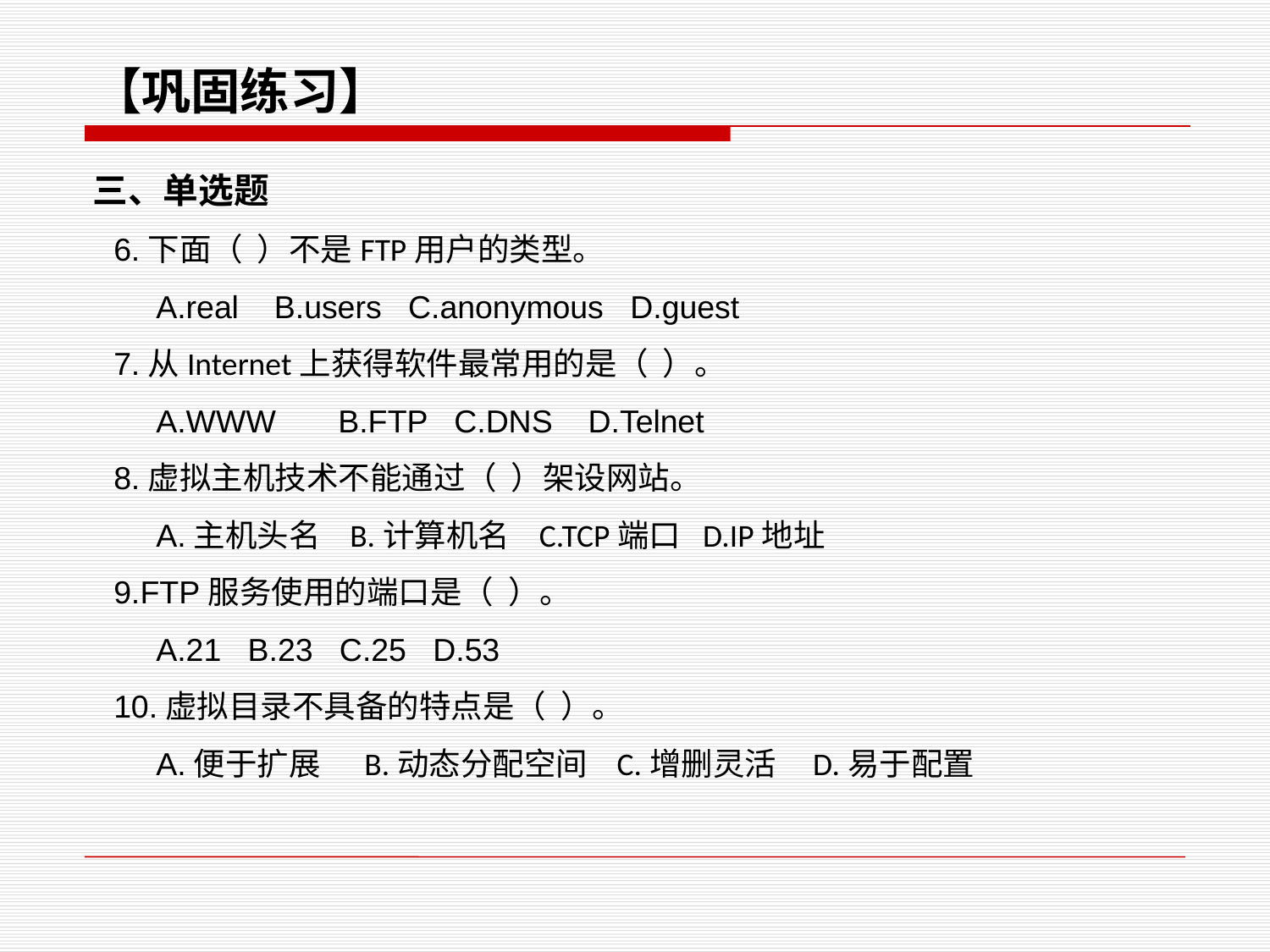

【巩固练习】
三、单选题
6.下面（  ）不是FTP用户的类型。
A.real    B.users   C.anonymous   D.guest
7.从Internet上获得软件最常用的是（  ）。
A.WWW       B.FTP   C.DNS    D.Telnet
8.虚拟主机技术不能通过（  ）架设网站。
A.主机头名   B.计算机名   C.TCP端口  D.IP地址
9.FTP服务使用的端口是（  ）。
A.21   B.23   C.25   D.53
10.虚拟目录不具备的特点是（  ）。
A.便于扩展     B.动态分配空间   C.增删灵活    D.易于配置
94